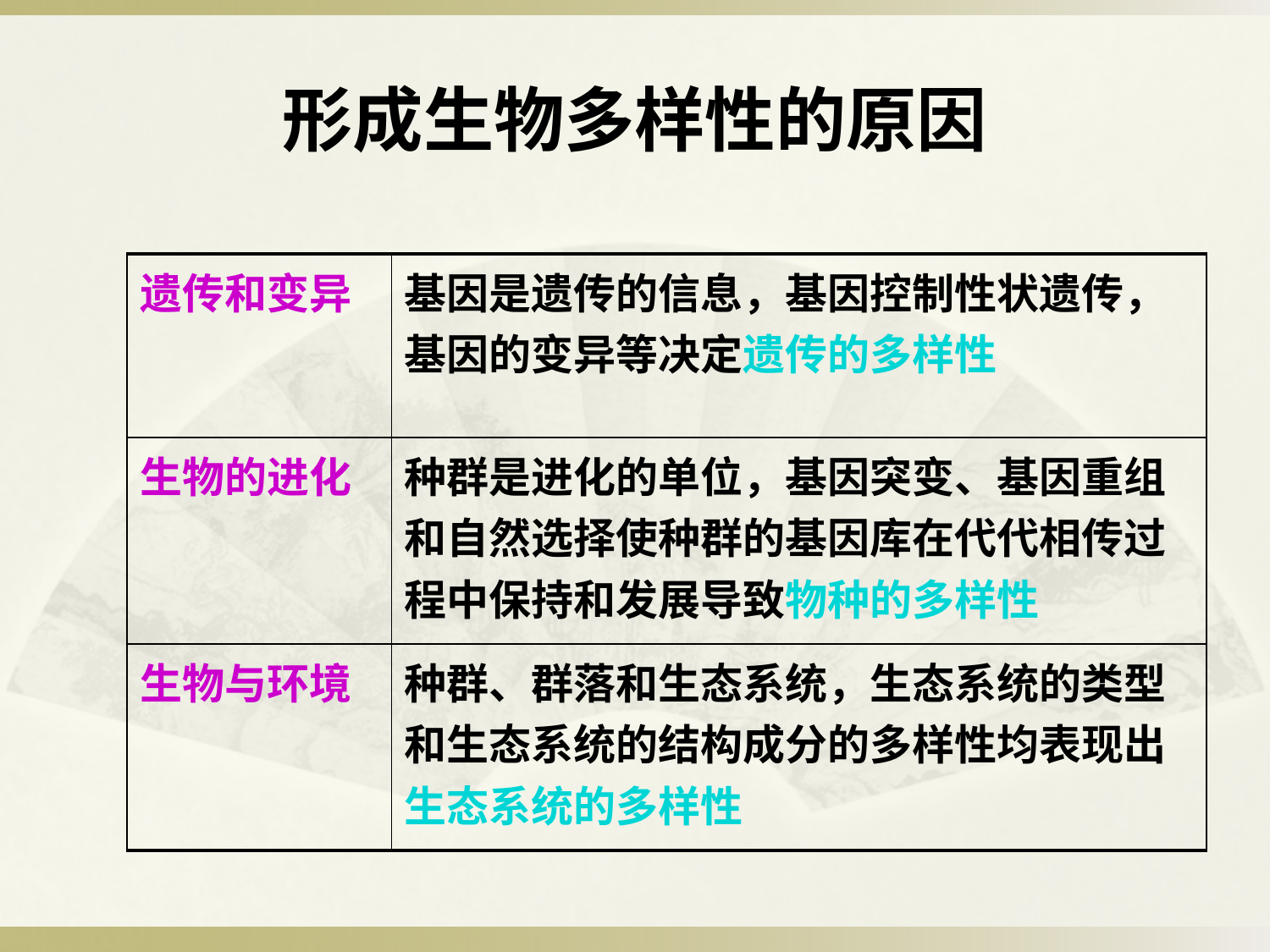

# 形成生物多样性的原因
| 遗传和变异 | 基因是遗传的信息，基因控制性状遗传，基因的变异等决定遗传的多样性 |
| --- | --- |
| 生物的进化 | 种群是进化的单位，基因突变、基因重组和自然选择使种群的基因库在代代相传过程中保持和发展导致物种的多样性 |
| 生物与环境 | 种群、群落和生态系统，生态系统的类型和生态系统的结构成分的多样性均表现出生态系统的多样性 |